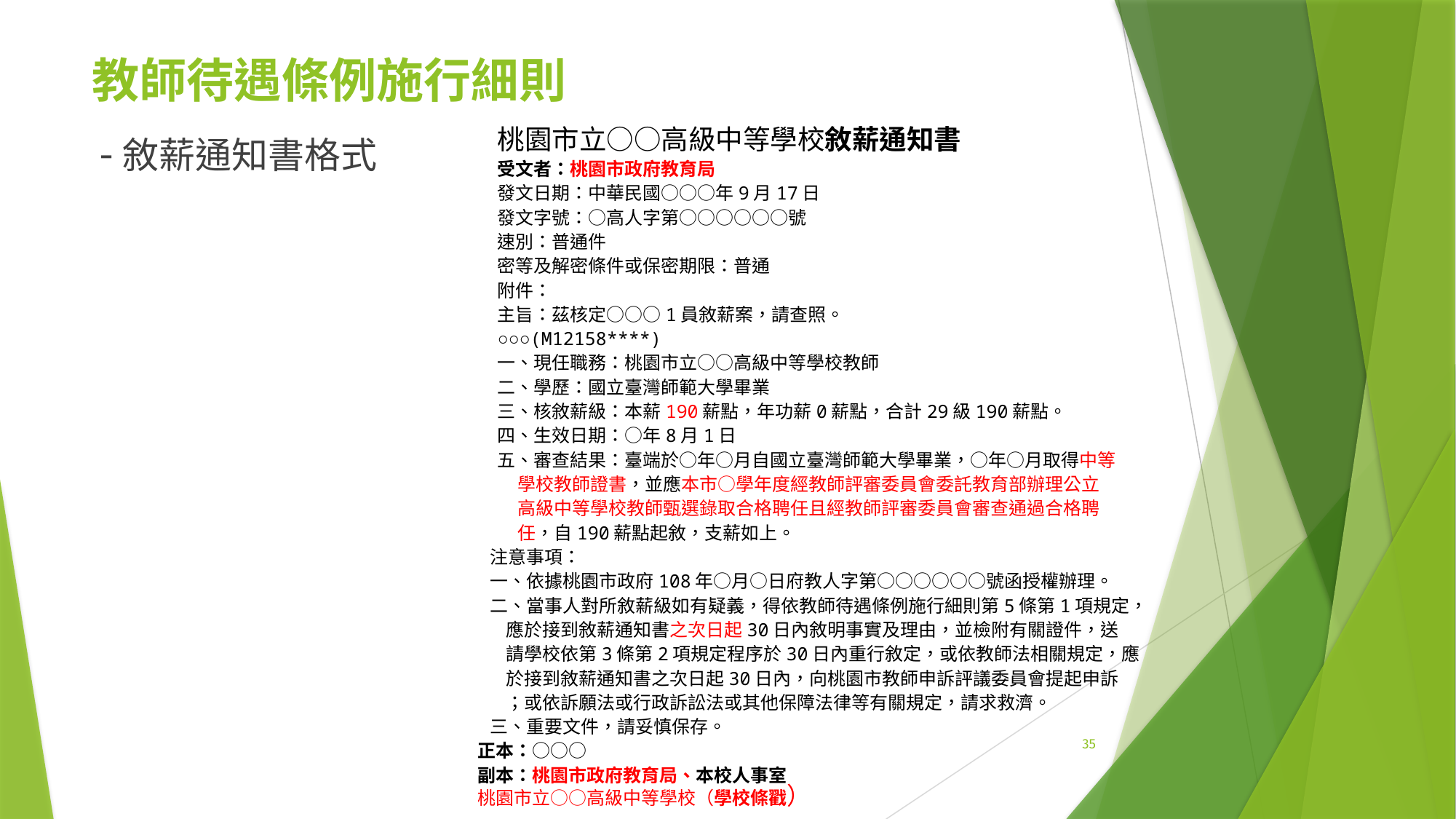

# 教師待遇條例施行細則
桃園市立○○高級中等學校敘薪通知書
受文者：桃園市政府教育局
發文日期：中華民國○○○年9月17日
發文字號：○高人字第○○○○○○號
速別：普通件
密等及解密條件或保密期限：普通
附件：
主旨：茲核定○○○1員敘薪案，請查照。
○○○(M12158****)
一、現任職務：桃園市立○○高級中等學校教師
二、學歷：國立臺灣師範大學畢業
三、核敘薪級：本薪190薪點，年功薪0薪點，合計29級190薪點。
四、生效日期：○年8月1日
五、審查結果：臺端於○年○月自國立臺灣師範大學畢業，○年○月取得中等
    學校教師證書，並應本市○學年度經教師評審委員會委託教育部辦理公立
    高級中等學校教師甄選錄取合格聘任且經教師評審委員會審查通過合格聘
    任，自190薪點起敘，支薪如上。
  注意事項：
  一、依據桃園市政府108年○月○日府教人字第○○○○○○號函授權辦理。
  二、當事人對所敘薪級如有疑義，得依教師待遇條例施行細則第5條第1項規定，
      應於接到敘薪通知書之次日起30日內敘明事實及理由，並檢附有關證件，送
      請學校依第3條第2項規定程序於30日內重行敘定，或依教師法相關規定，應
      於接到敘薪通知書之次日起30日內，向桃園市教師申訴評議委員會提起申訴
      ；或依訴願法或行政訴訟法或其他保障法律等有關規定，請求救濟。
  三、重要文件，請妥慎保存。
正本：○○○
副本：桃園市政府教育局、本校人事室
桃園市立○○高級中等學校（學校條戳）
-敘薪通知書格式

35